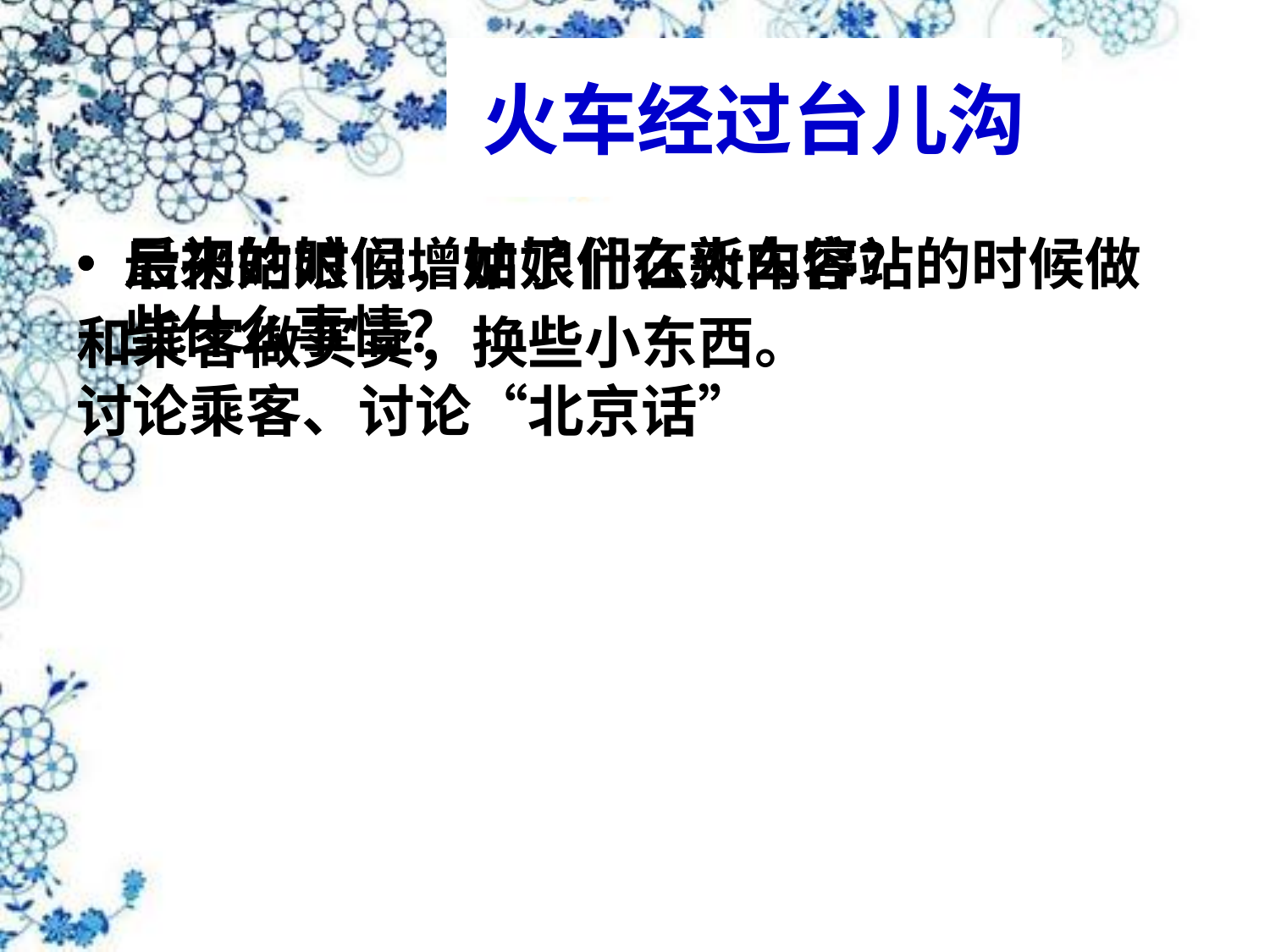

# 火车经过台儿沟
最初的时候，姑娘们在火车停站的时候做些什么事情？
讨论乘客、讨论“北京话”
后来姑娘们增加了什么新内容？
和乘客做买卖，换些小东西。